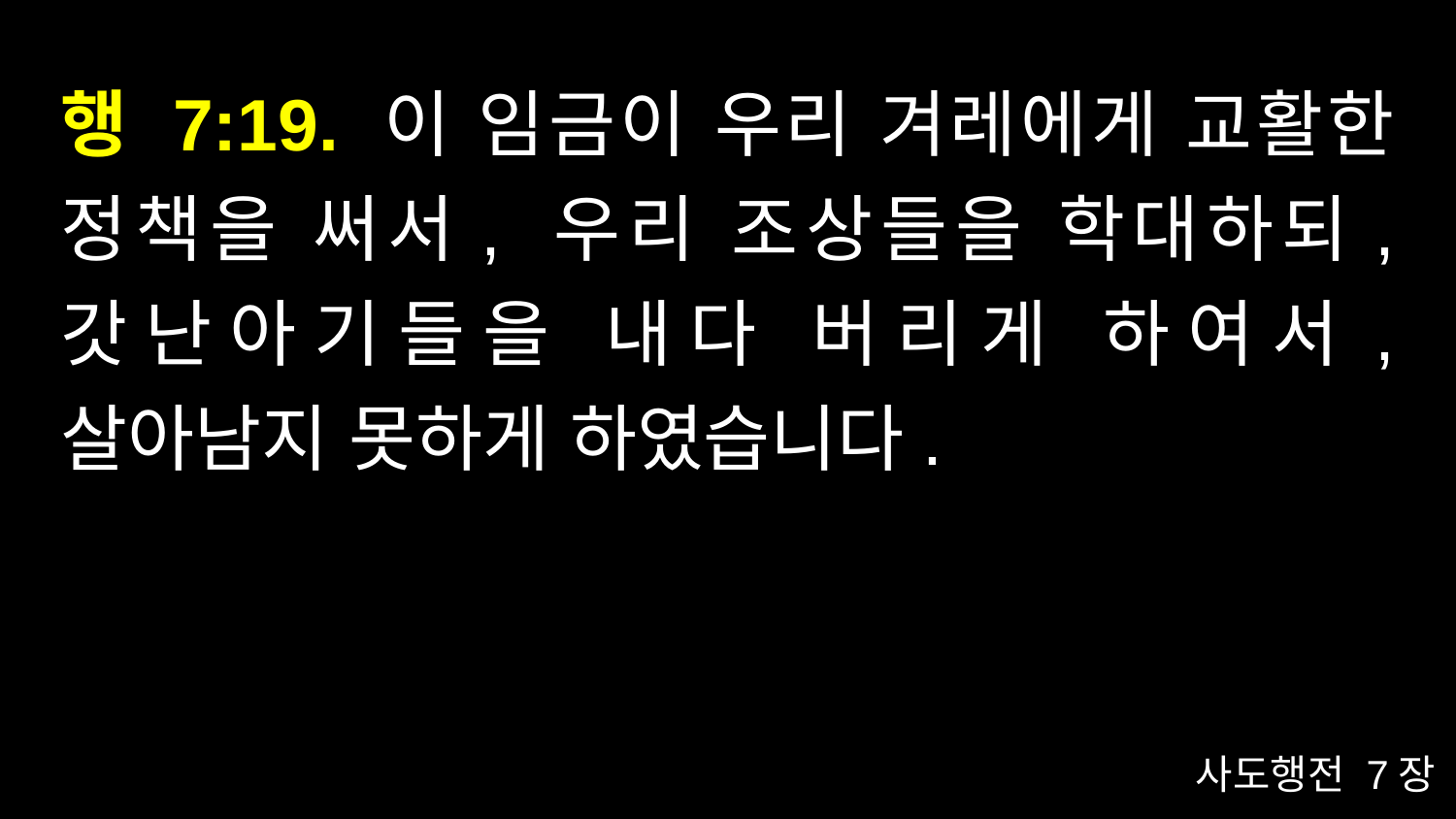

# 행 7:19. 이 임금이 우리 겨레에게 교활한 정책을 써서, 우리 조상들을 학대하되, 갓난아기들을 내다 버리게 하여서, 살아남지 못하게 하였습니다.
사도행전 7장